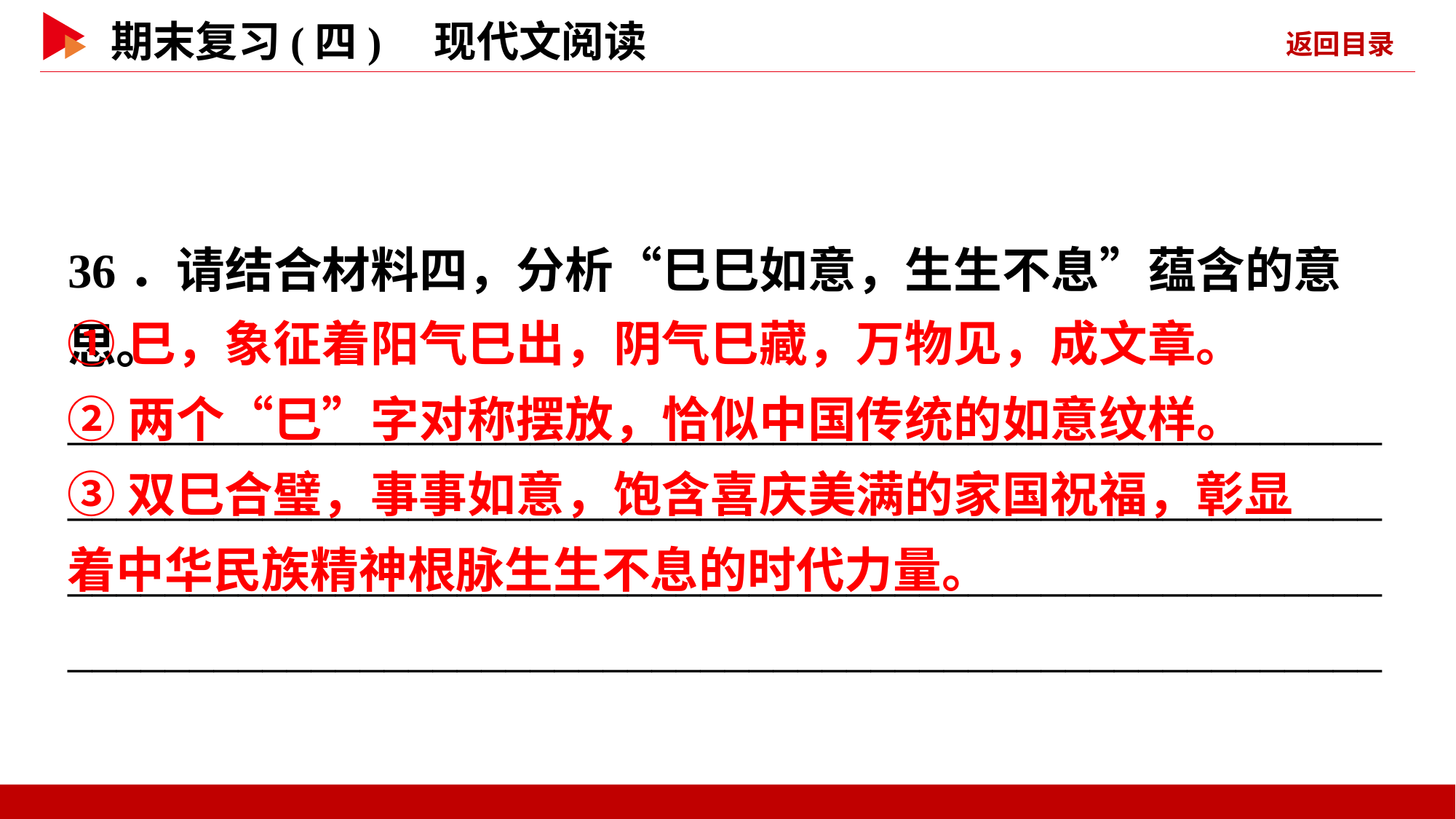

36．请结合材料四，分析“巳巳如意，生生不息”蕴含的意思。
________________________________________________________________________________________________________________________________________________________________________________________________________________________
①巳，象征着阳气巳出，阴气巳藏，万物见，成文章。
②两个“巳”字对称摆放，恰似中国传统的如意纹样。
③双巳合璧，事事如意，饱含喜庆美满的家国祝福，彰显着中华民族精神根脉生生不息的时代力量。